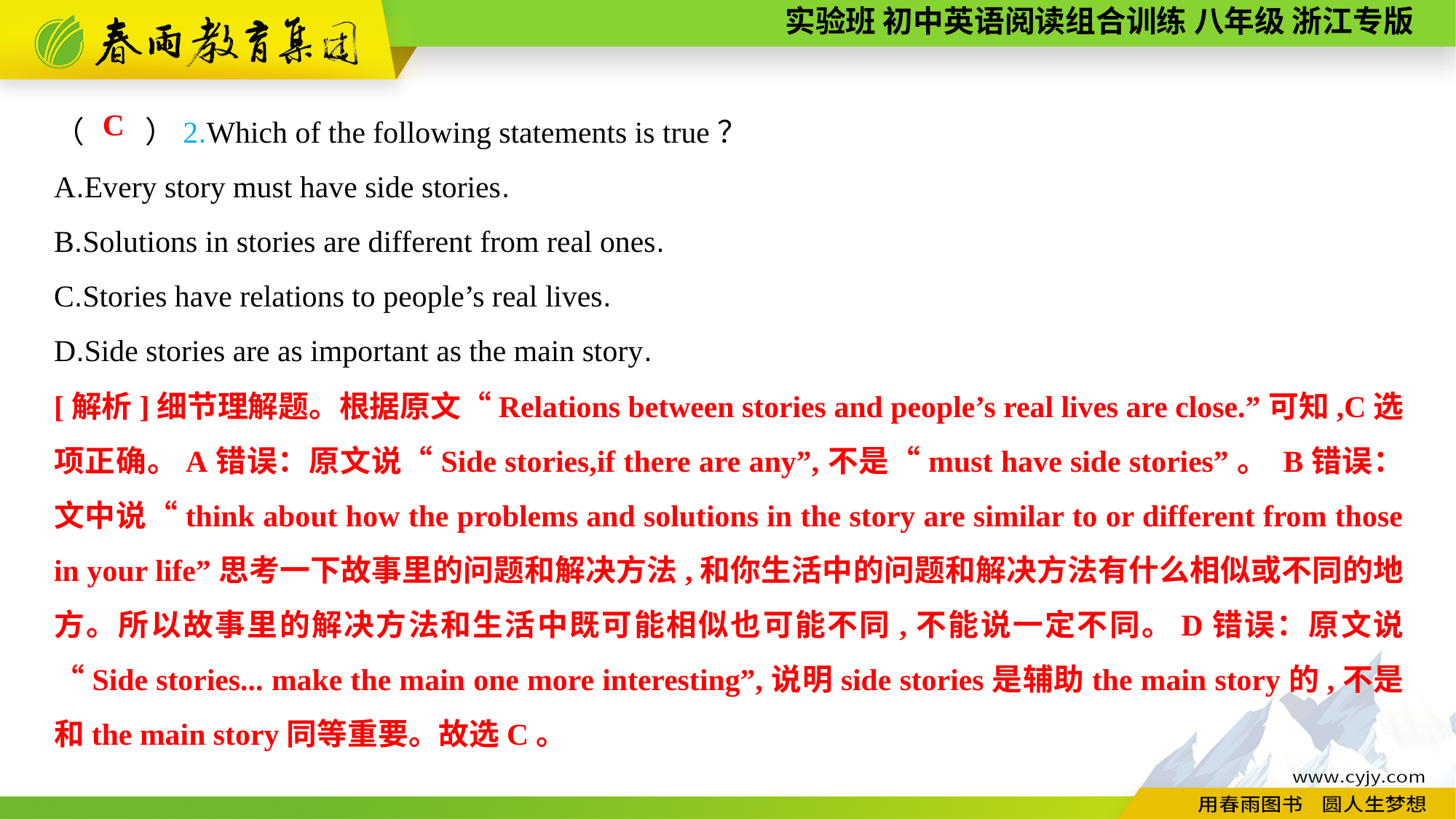

（　　）2.Which of the following statements is true？
A.Every story must have side stories.
B.Solutions in stories are different from real ones.
C.Stories have relations to people’s real lives.
D.Side stories are as important as the main story.
C
[解析]细节理解题。根据原文“Relations between stories and people’s real lives are close.”可知,C选项正确。A错误：原文说“Side stories,if there are any”,不是“must have side stories”。 B错误：文中说“think about how the problems and solutions in the story are similar to or different from those in your life”思考一下故事里的问题和解决方法,和你生活中的问题和解决方法有什么相似或不同的地方。所以故事里的解决方法和生活中既可能相似也可能不同,不能说一定不同。D错误：原文说 “Side stories... make the main one more interesting”,说明side stories是辅助the main story的,不是和the main story同等重要。故选C。